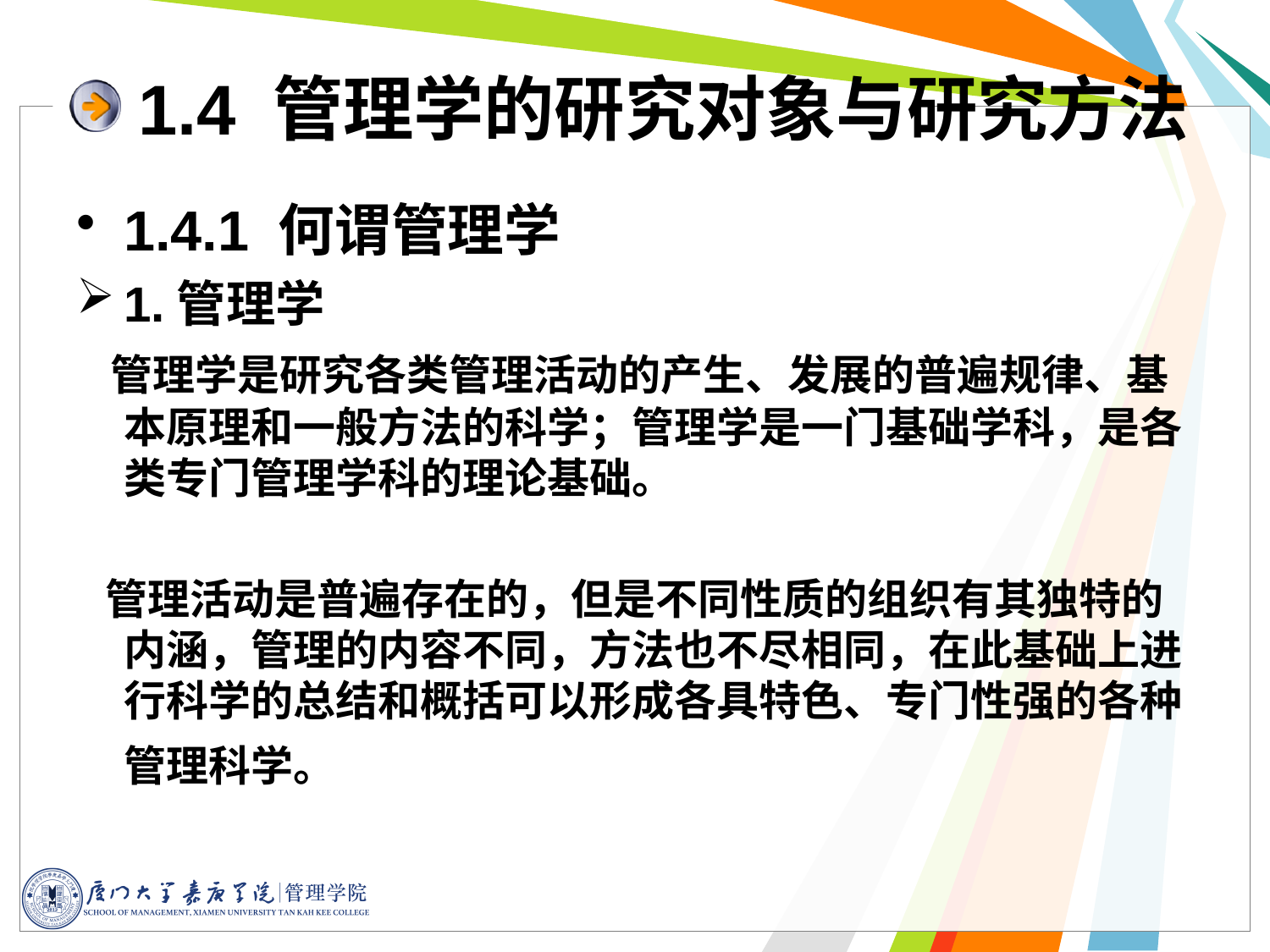

1.4 管理学的研究对象与研究方法
1.4.1 何谓管理学
1.管理学
  管理学是研究各类管理活动的产生、发展的普遍规律、基本原理和一般方法的科学；管理学是一门基础学科，是各类专门管理学科的理论基础。

  管理活动是普遍存在的，但是不同性质的组织有其独特的内涵，管理的内容不同，方法也不尽相同，在此基础上进行科学的总结和概括可以形成各具特色、专门性强的各种管理科学。